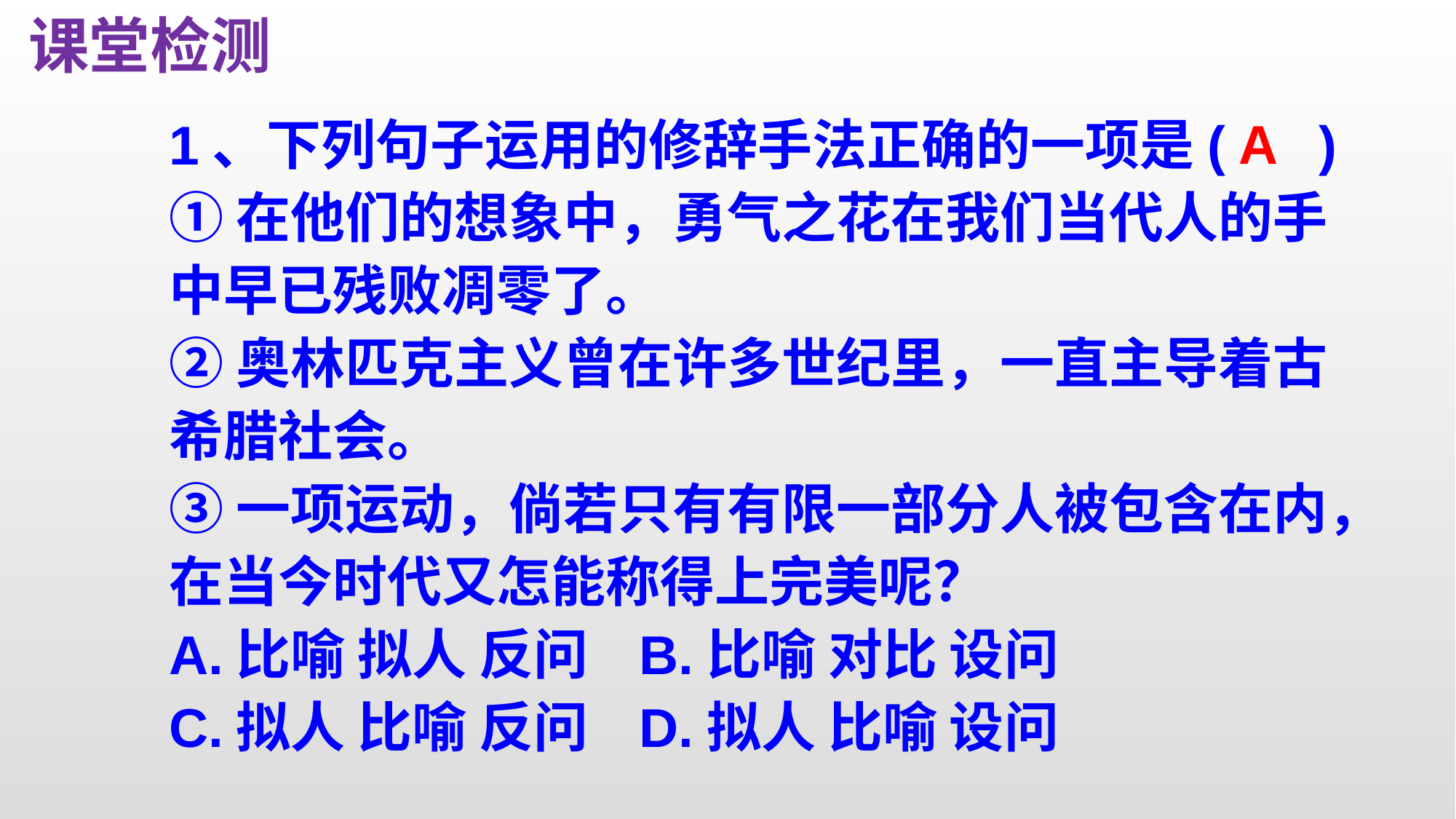

课堂检测
1、下列句子运用的修辞手法正确的一项是(　 )
①在他们的想象中，勇气之花在我们当代人的手中早已残败凋零了。
②奥林匹克主义曾在许多世纪里，一直主导着古希腊社会。
③一项运动，倘若只有有限一部分人被包含在内，在当今时代又怎能称得上完美呢？
A.比喻 拟人 反问   B.比喻 对比 设问
C.拟人 比喻 反问   D.拟人 比喻 设问
A